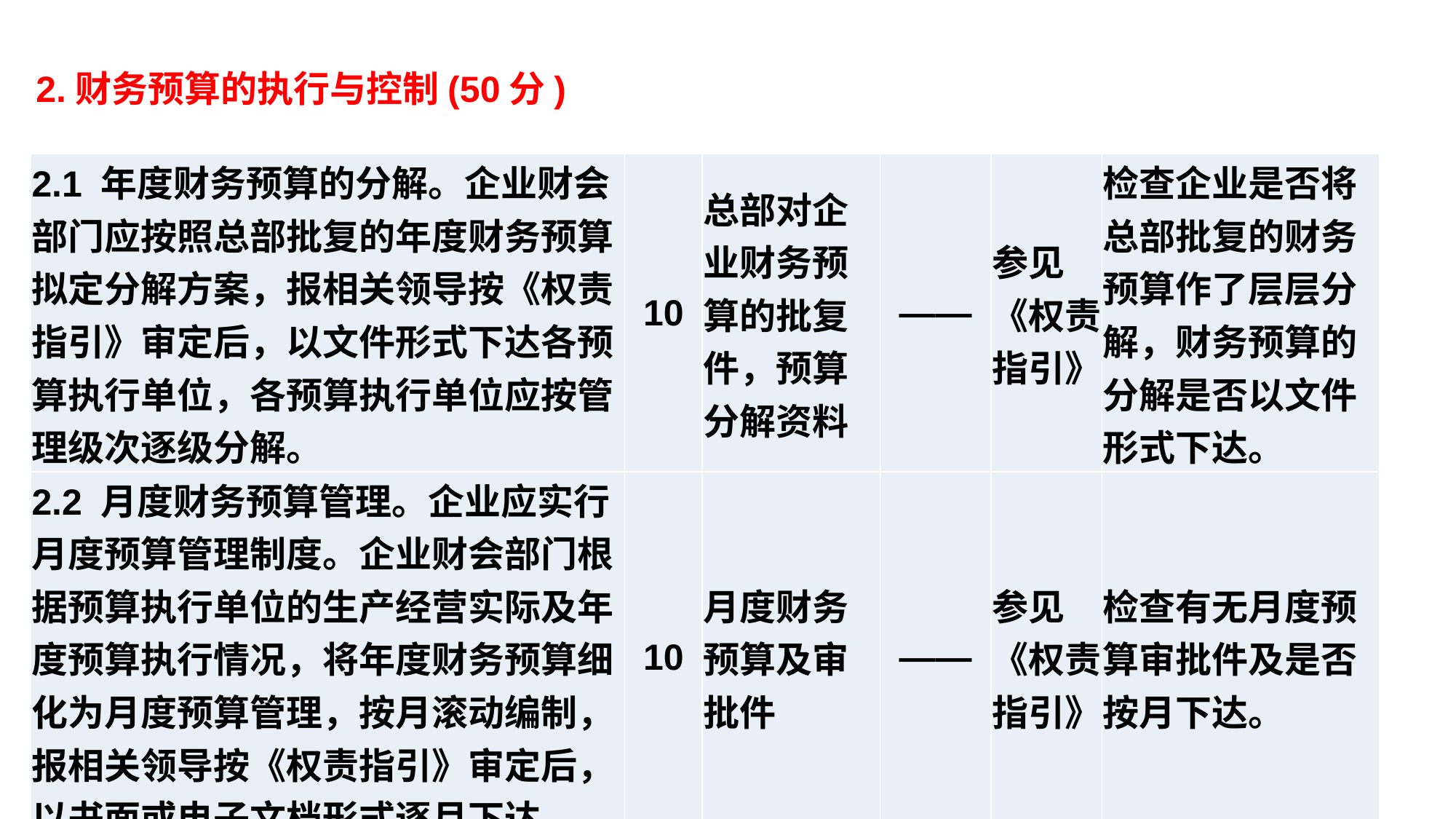

2.财务预算的执行与控制(50分)
| 2.1 年度财务预算的分解。企业财会部门应按照总部批复的年度财务预算拟定分解方案，报相关领导按《权责指引》审定后，以文件形式下达各预算执行单位，各预算执行单位应按管理级次逐级分解。 | 10 | 总部对企业财务预算的批复件，预算分解资料 | —— | 参见《权责指引》 | 检查企业是否将总部批复的财务预算作了层层分解，财务预算的分解是否以文件形式下达。 |
| --- | --- | --- | --- | --- | --- |
| 2.2 月度财务预算管理。企业应实行月度预算管理制度。企业财会部门根据预算执行单位的生产经营实际及年度预算执行情况，将年度财务预算细化为月度预算管理，按月滚动编制，报相关领导按《权责指引》审定后，以书面或电子文档形式逐月下达。 | 10 | 月度财务预算及审批件 | —— | 参见《权责指引》 | 检查有无月度预算审批件及是否按月下达。 |